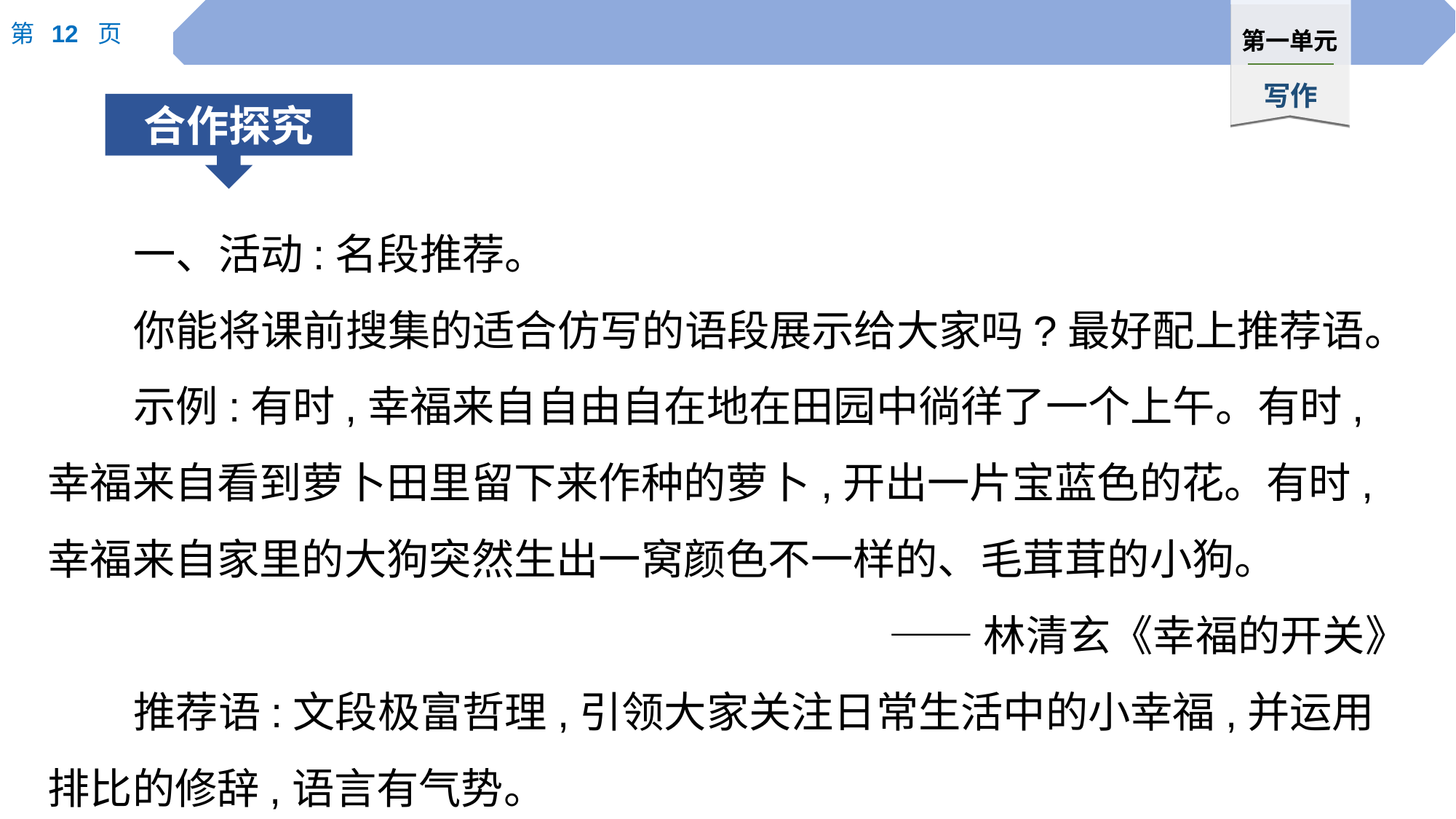

一、活动:名段推荐。
你能将课前搜集的适合仿写的语段展示给大家吗?最好配上推荐语。
示例:有时,幸福来自自由自在地在田园中徜徉了一个上午。有时,幸福来自看到萝卜田里留下来作种的萝卜,开出一片宝蓝色的花。有时,幸福来自家里的大狗突然生出一窝颜色不一样的、毛茸茸的小狗。
——林清玄《幸福的开关》
推荐语:文段极富哲理,引领大家关注日常生活中的小幸福,并运用排比的修辞,语言有气势。